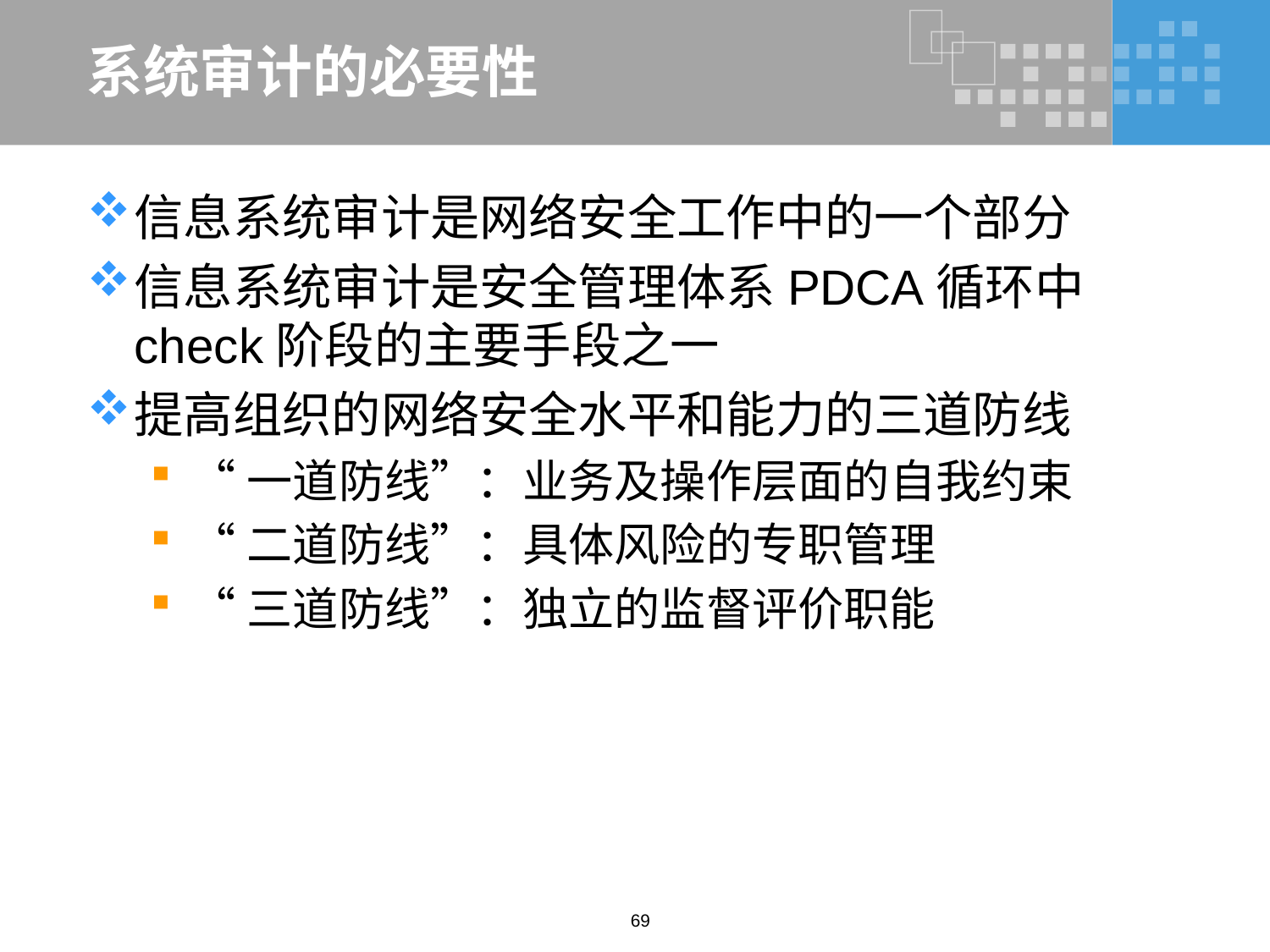

# 系统审计的必要性
信息系统审计是网络安全工作中的一个部分
信息系统审计是安全管理体系PDCA循环中check阶段的主要手段之一
提高组织的网络安全水平和能力的三道防线
“一道防线”：业务及操作层面的自我约束
“二道防线”：具体风险的专职管理
“三道防线”：独立的监督评价职能
69